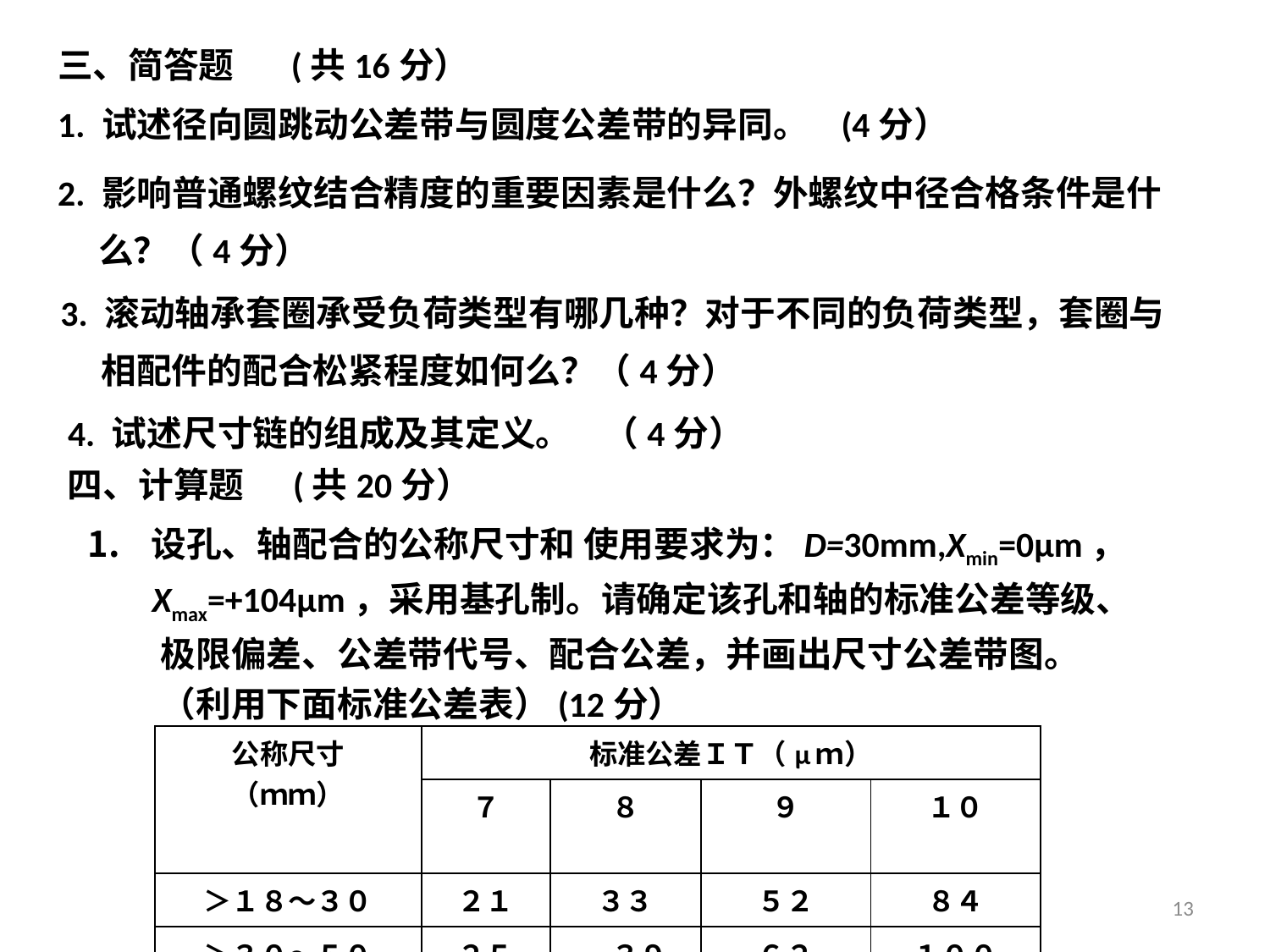

三、简答题      (共16分）
1. 试述径向圆跳动公差带与圆度公差带的异同。   (4分）
2. 影响普通螺纹结合精度的重要因素是什么？外螺纹中径合格条件是什
    么？（4分）
3. 滚动轴承套圈承受负荷类型有哪几种？对于不同的负荷类型，套圈与
    相配件的配合松紧程度如何么？（4分）
4. 试述尺寸链的组成及其定义。    （4分）
四、计算题     (共20分）
设孔、轴配合的公称尺寸和 使用要求为：D=30mm,Xmin=0μm，
        Xmax=+104μm，采用基孔制。请确定该孔和轴的标准公差等级、
        极限偏差、公差带代号、配合公差，并画出尺寸公差带图。
        （利用下面标准公差表）(12分）
| 公称尺寸 （ｍｍ） | 标准公差ＩＴ（μｍ） |  |  |  |
| --- | --- | --- | --- | --- |
|  | ７ | ８ | ９ | １０ |
| ＞１８～３０ | ２１ | ３３ | ５２ | ８４ |
| ＞３０～５０ | ２５ | ３９ | ６２ | １００ |
13